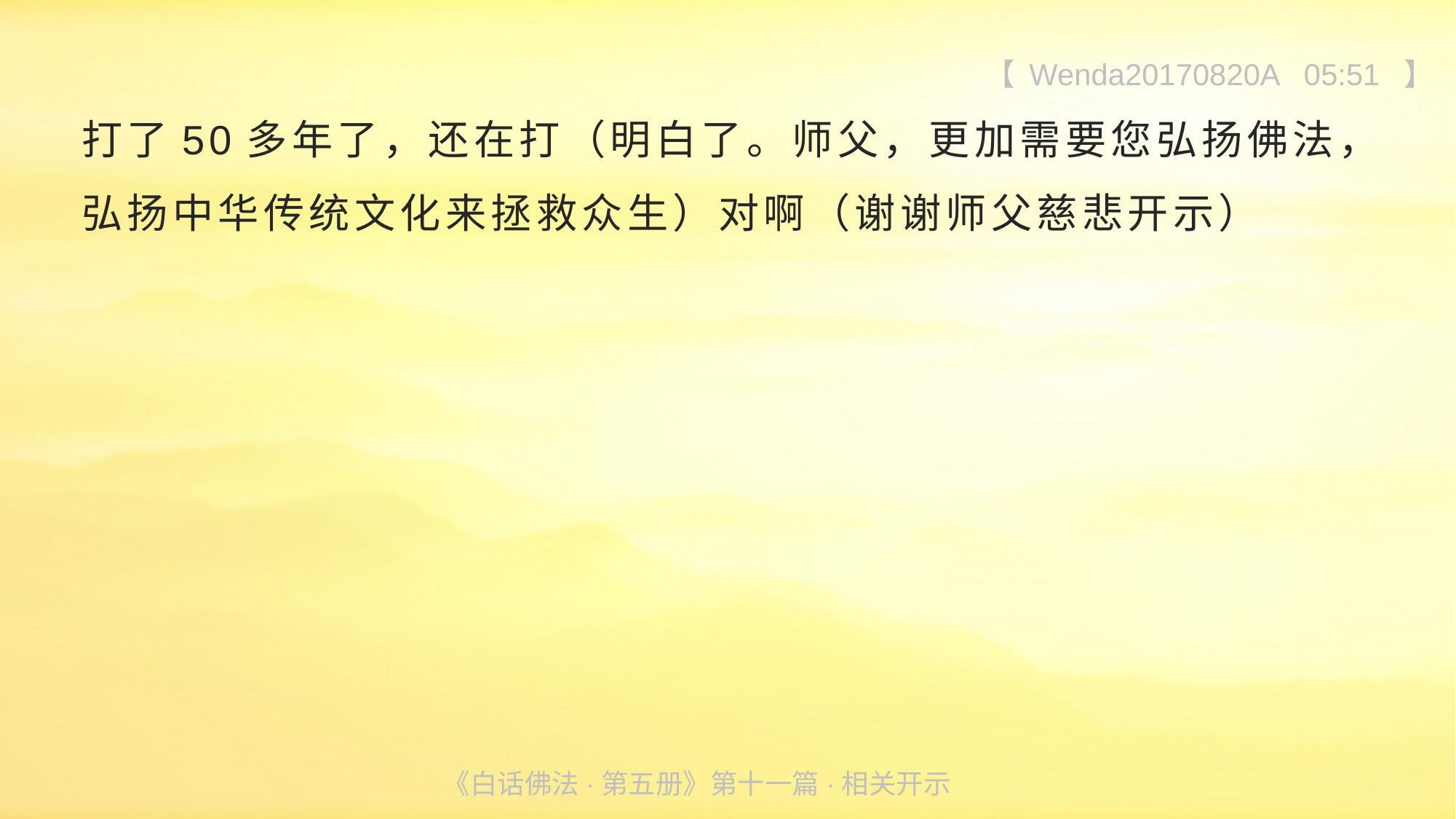

【 Wenda20170820A   05:51  】
打了50多年了，还在打（明白了。师父，更加需要您弘扬佛法，弘扬中华传统文化来拯救众生）对啊（谢谢师父慈悲开示）

《白话佛法·第五册》第十一篇·相关开示